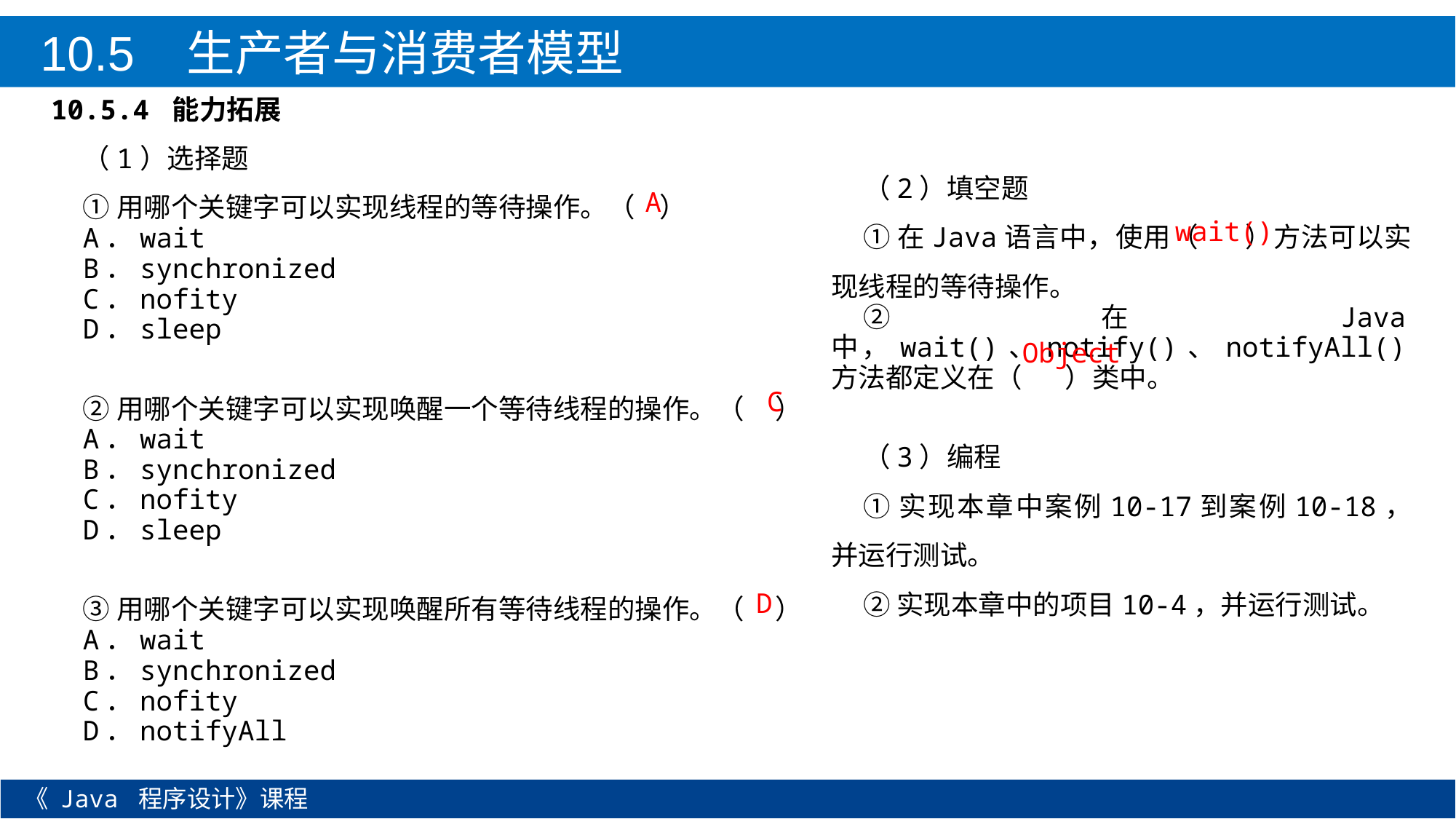

10.5   生产者与消费者模型
10.5.4 能力拓展
（1）选择题
①用哪个关键字可以实现线程的等待操作。（    ）
A．wait
B．synchronized
C．nofity
D．sleep
②用哪个关键字可以实现唤醒一个等待线程的操作。（     ）
A．wait
B．synchronized
C．nofity
D．sleep
③用哪个关键字可以实现唤醒所有等待线程的操作。（     ）
A．wait
B．synchronized
C．nofity
D．notifyAll
（2）填空题
①在Java语言中，使用（       ）方法可以实现线程的等待操作。
②在Java中，wait()、notify()、notifyAll()方法都定义在（       ）类中。
（3）编程
①实现本章中案例10-17到案例10-18，并运行测试。
②实现本章中的项目10-4，并运行测试。
A
wait()
Object
C
D
《 Java 程序设计》课程